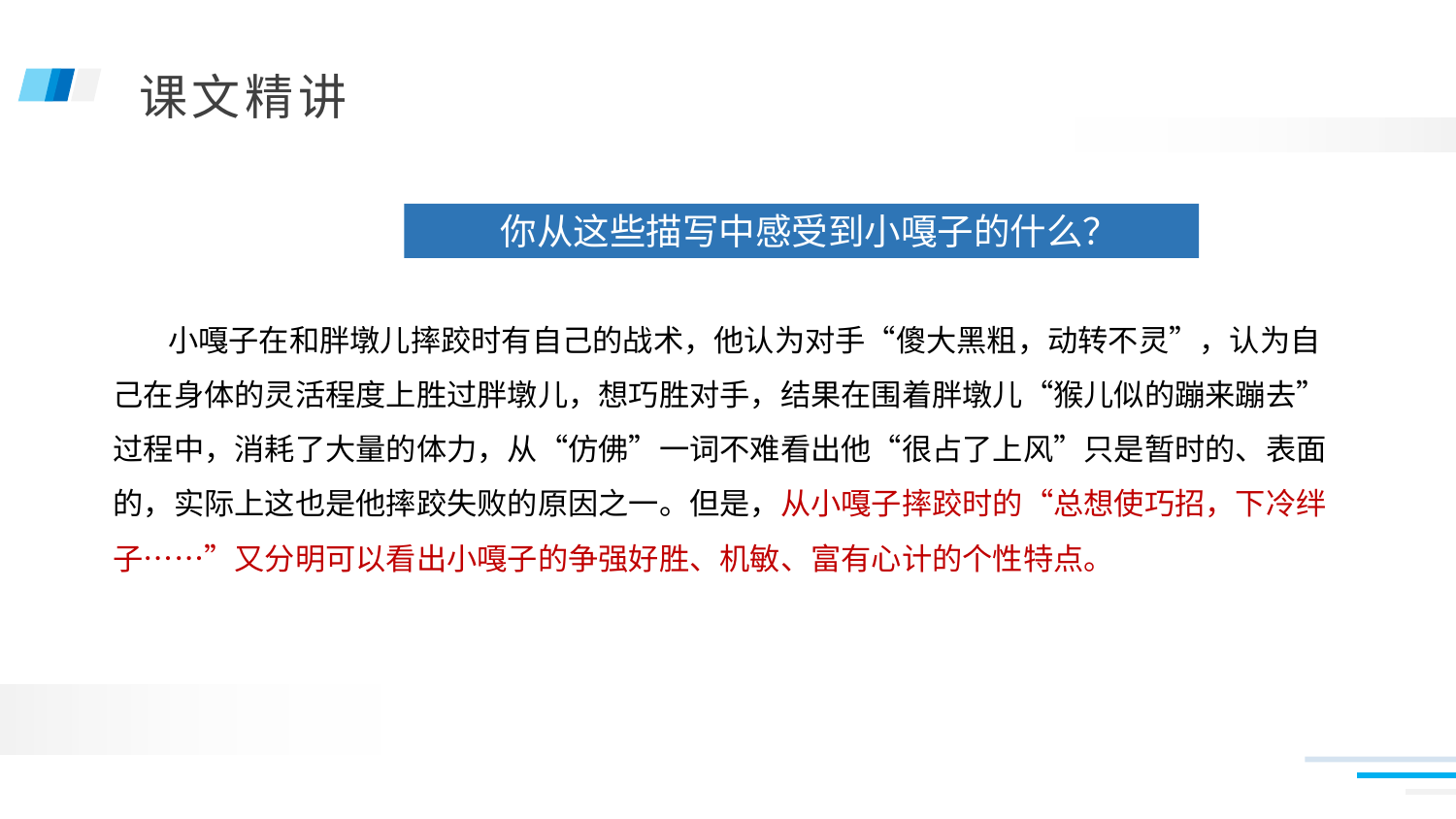

你从这些描写中感受到小嘎子的什么？
       小嘎子在和胖墩儿摔跤时有自己的战术，他认为对手“傻大黑粗，动转不灵”，认为自己在身体的灵活程度上胜过胖墩儿，想巧胜对手，结果在围着胖墩儿“猴儿似的蹦来蹦去”过程中，消耗了大量的体力，从“仿佛”一词不难看出他“很占了上风”只是暂时的、表面的，实际上这也是他摔跤失败的原因之一。但是，从小嘎子摔跤时的“总想使巧招，下冷绊子……”又分明可以看出小嘎子的争强好胜、机敏、富有心计的个性特点。